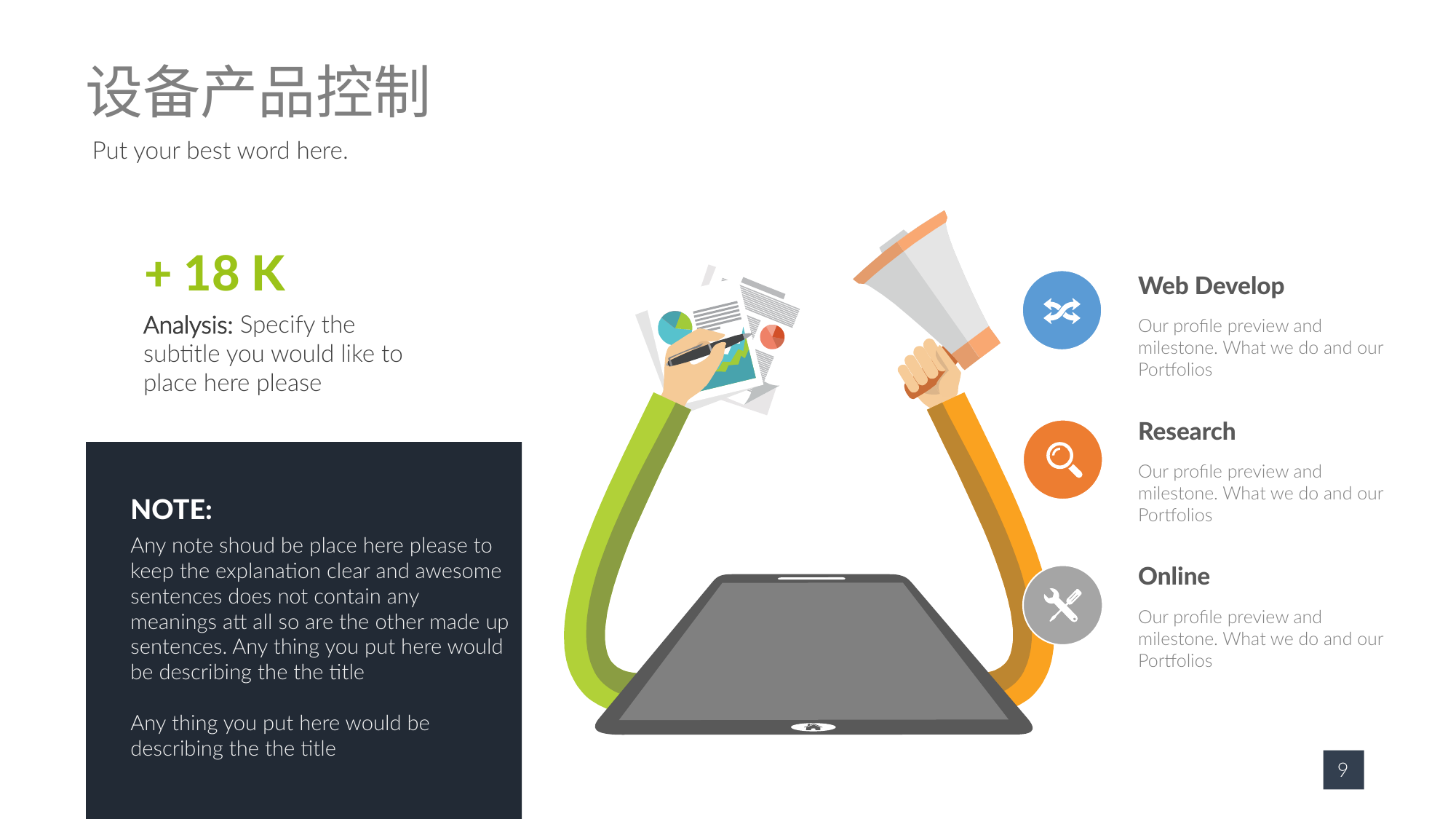

设备产品控制
Put your best word here.

+ 18 K
Analysis: Specify the subtitle you would like to place here please
Web Develop
Our profile preview and milestone. What we do and our Portfolios

Research
Our profile preview and milestone. What we do and our Portfolios

NOTE:
Any note shoud be place here please to keep the explanation clear and awesome sentences does not contain any meanings att all so are the other made up sentences. Any thing you put here would be describing the the title

Any thing you put here would be describing the the title
Online
Our profile preview and milestone. What we do and our Portfolios

9